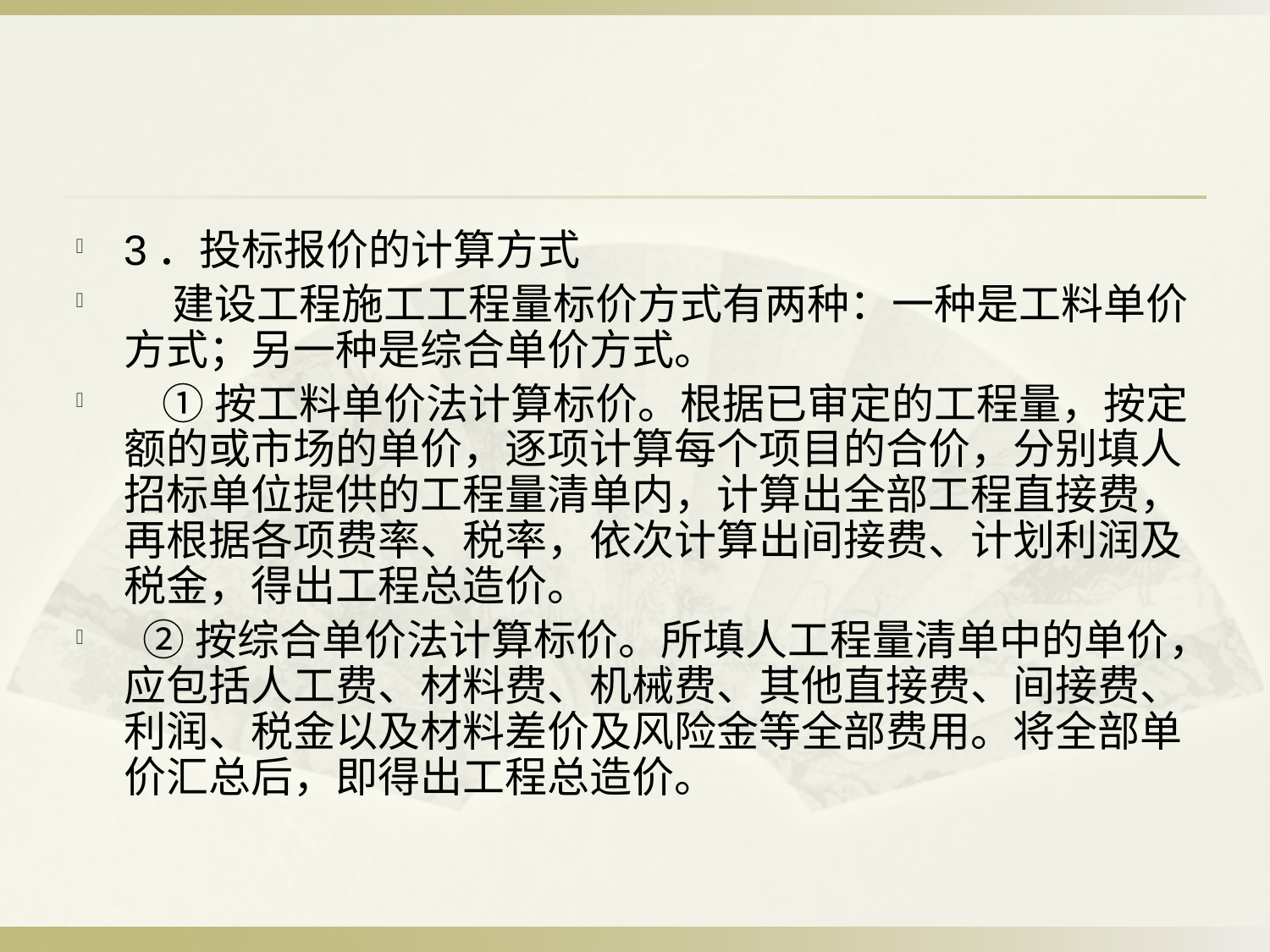

#
3．投标报价的计算方式
    建设工程施工工程量标价方式有两种：一种是工料单价方式；另一种是综合单价方式。
    ①按工料单价法计算标价。根据已审定的工程量，按定额的或市场的单价，逐项计算每个项目的合价，分别填人招标单位提供的工程量清单内，计算出全部工程直接费，再根据各项费率、税率，依次计算出间接费、计划利润及税金，得出工程总造价。
  ②按综合单价法计算标价。所填人工程量清单中的单价，应包括人工费、材料费、机械费、其他直接费、间接费、利润、税金以及材料差价及风险金等全部费用。将全部单价汇总后，即得出工程总造价。